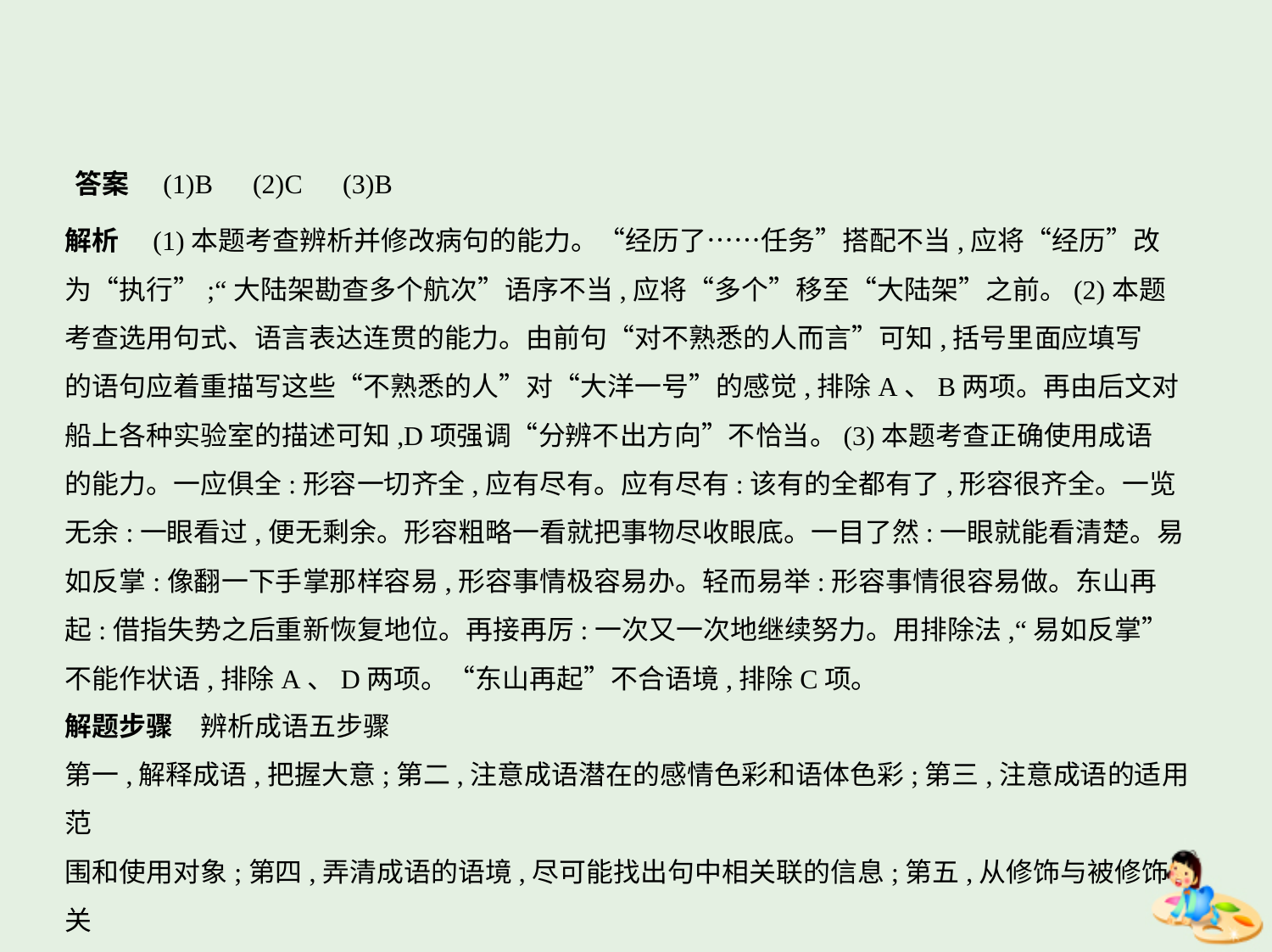

答案　(1)B　(2)C　(3)B
解析　(1)本题考查辨析并修改病句的能力。“经历了……任务”搭配不当,应将“经历”改
为“执行”;“大陆架勘查多个航次”语序不当,应将“多个”移至“大陆架”之前。(2)本题
考查选用句式、语言表达连贯的能力。由前句“对不熟悉的人而言”可知,括号里面应填写
的语句应着重描写这些“不熟悉的人”对“大洋一号”的感觉,排除A、B两项。再由后文对
船上各种实验室的描述可知,D项强调“分辨不出方向”不恰当。(3)本题考查正确使用成语
的能力。一应俱全:形容一切齐全,应有尽有。应有尽有:该有的全都有了,形容很齐全。一览
无余:一眼看过,便无剩余。形容粗略一看就把事物尽收眼底。一目了然:一眼就能看清楚。易
如反掌:像翻一下手掌那样容易,形容事情极容易办。轻而易举:形容事情很容易做。东山再
起:借指失势之后重新恢复地位。再接再厉:一次又一次地继续努力。用排除法,“易如反掌”
不能作状语,排除A、D两项。“东山再起”不合语境,排除C项。
解题步骤　辨析成语五步骤
第一,解释成语,把握大意;第二,注意成语潜在的感情色彩和语体色彩;第三,注意成语的适用范
围和使用对象;第四,弄清成语的语境,尽可能找出句中相关联的信息;第五,从修饰与被修饰关
系上分析,看修饰成分跟中心词之间是否存在前后语意矛盾或者语意重复的现象。